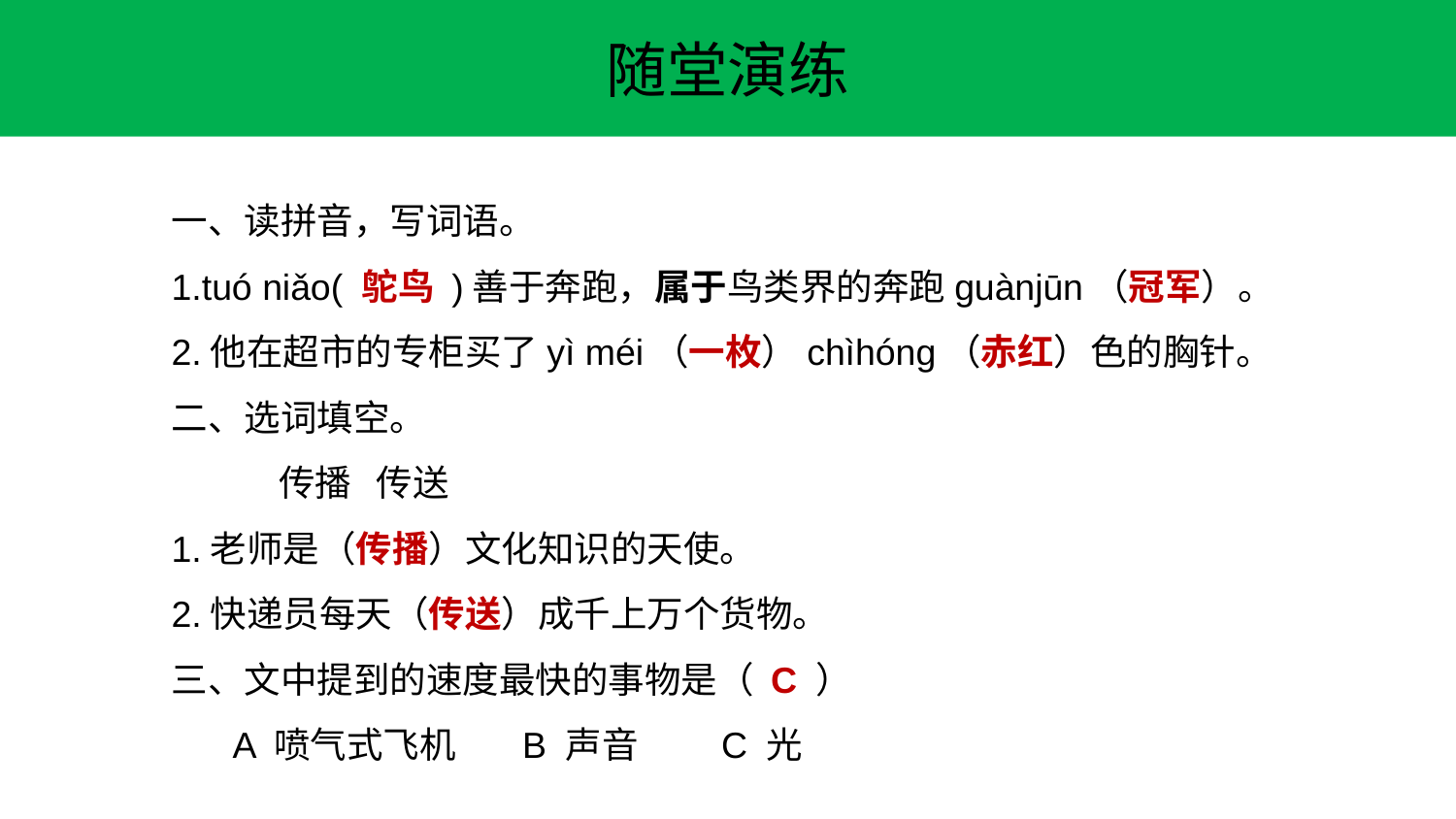

随堂演练
一、读拼音，写词语。
1.tuó niǎo( 鸵鸟 )善于奔跑，属于鸟类界的奔跑guànjūn（冠军）。
2.他在超市的专柜买了yì méi（一枚）chìhóng（赤红）色的胸针。
二、选词填空。
            传播   传送
1.老师是（传播）文化知识的天使。
2.快递员每天（传送）成千上万个货物。
三、文中提到的速度最快的事物是（ C ）
      A 喷气式飞机       B 声音         C 光